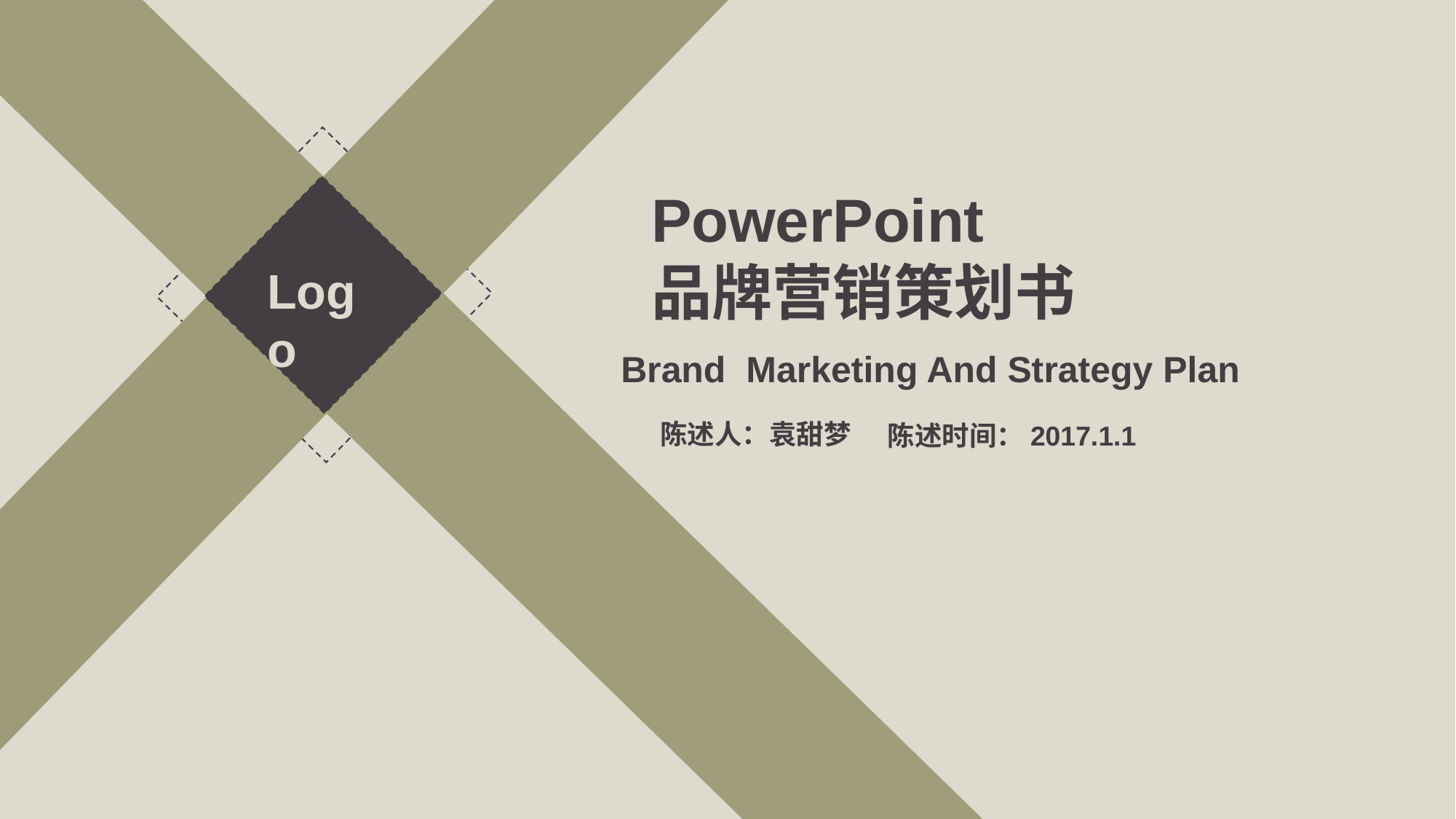

PowerPoint
品牌营销策划书

Logo
Brand  Marketing And Strategy Plan
陈述人：袁甜梦
陈述时间：2017.1.1